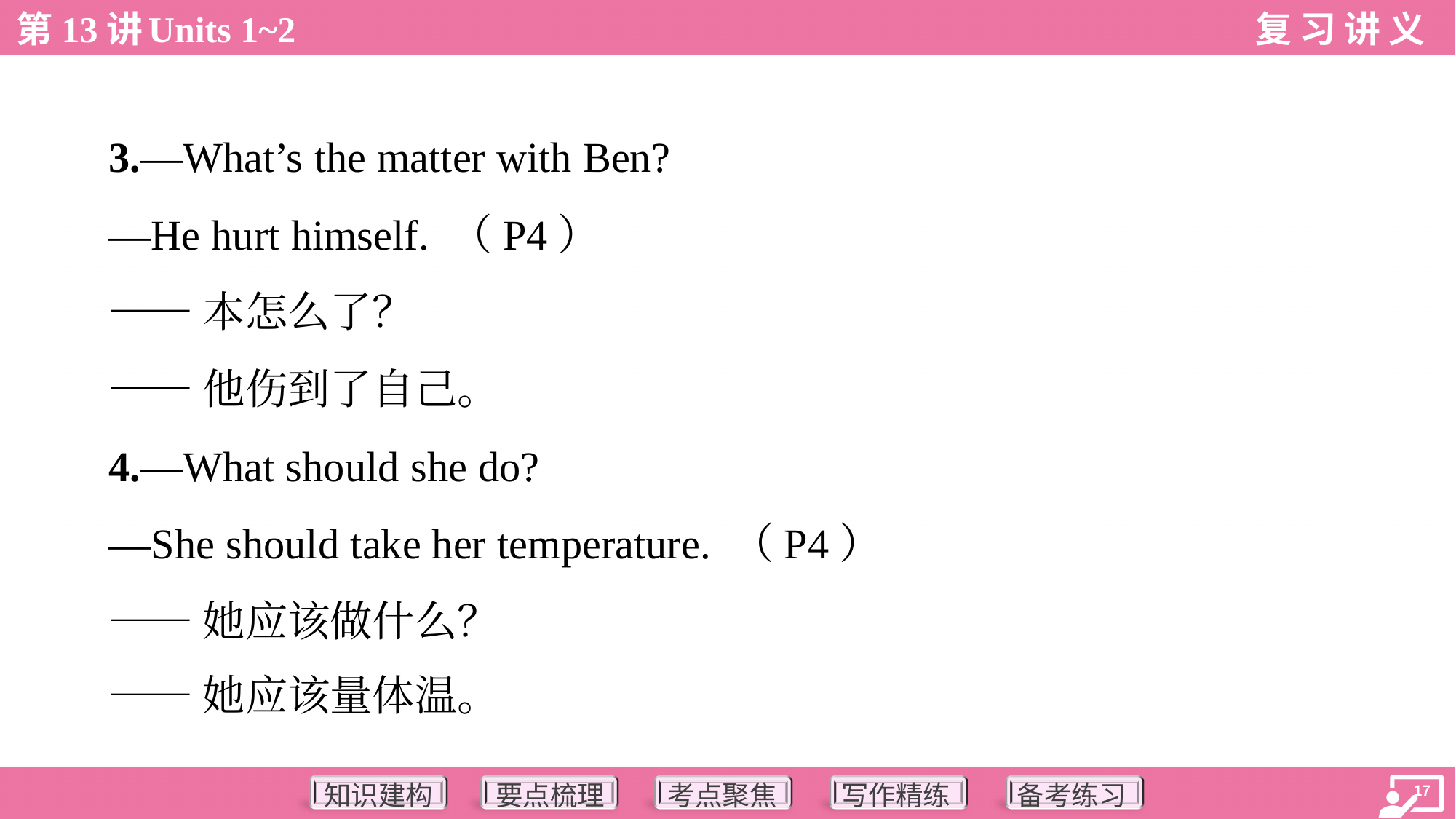

3.—What’s the matter with Ben?
    —He hurt himself. （P4）
    ——本怎么了？
    ——他伤到了自己。
    4.—What should she do?
    —She should take her temperature. （P4）
    ——她应该做什么？
    ——她应该量体温。